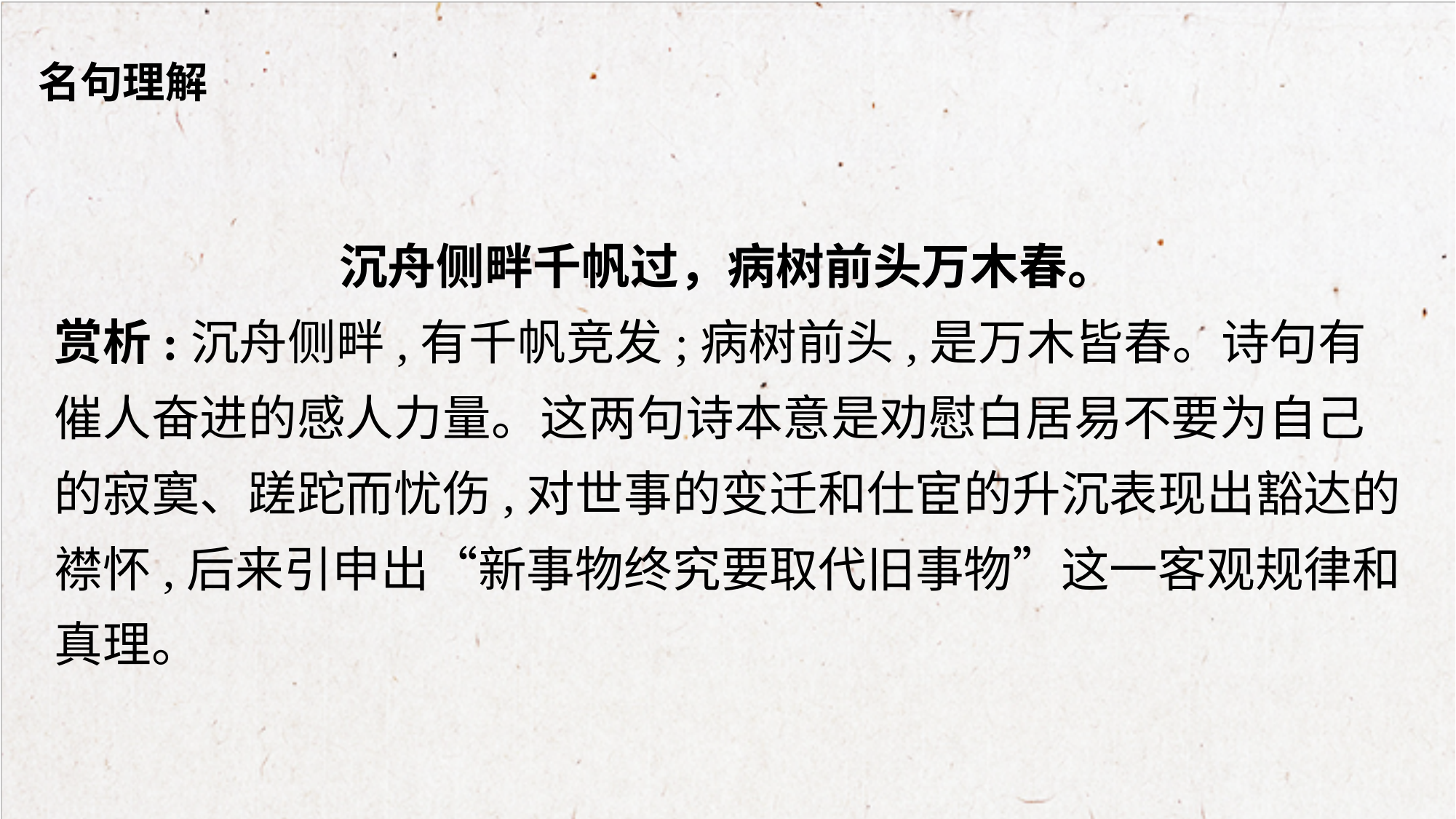

名句理解
沉舟侧畔千帆过，病树前头万木春。
赏析:沉舟侧畔,有千帆竞发;病树前头,是万木皆春。诗句有催人奋进的感人力量。这两句诗本意是劝慰白居易不要为自己的寂寞、蹉跎而忧伤,对世事的变迁和仕宦的升沉表现出豁达的襟怀,后来引申出“新事物终究要取代旧事物”这一客观规律和真理。